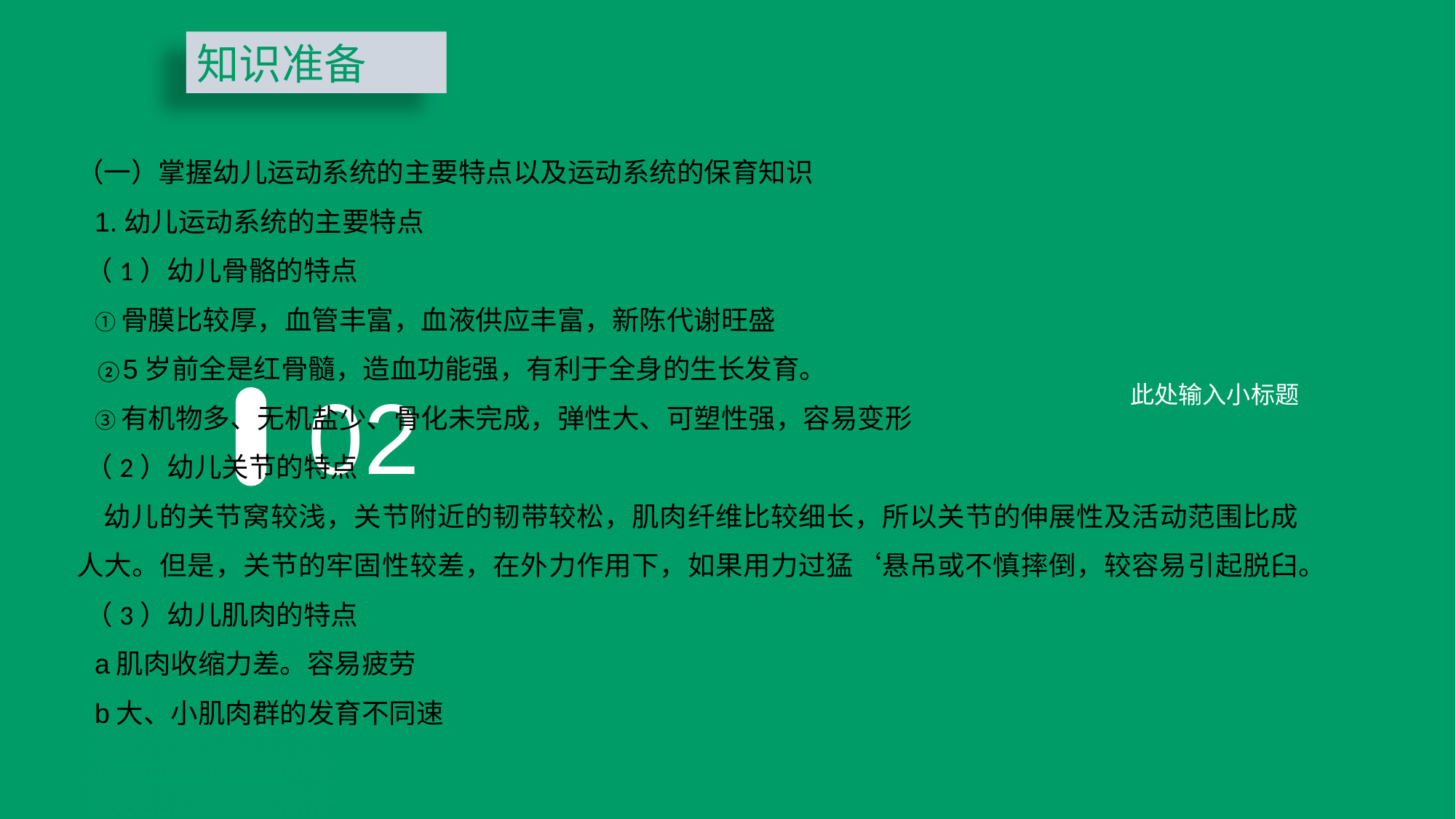

知识准备
（一）掌握幼儿运动系统的主要特点以及运动系统的保育知识
1.幼儿运动系统的主要特点
（1）幼儿骨骼的特点
①骨膜比较厚，血管丰富，血液供应丰富，新陈代谢旺盛
②5岁前全是红骨髓，造血功能强，有利于全身的生长发育。
③有机物多、无机盐少、骨化未完成，弹性大、可塑性强，容易变形
（2）幼儿关节的特点
幼儿的关节窝较浅，关节附近的韧带较松，肌肉纤维比较细长，所以关节的伸展性及活动范围比成人大。但是，关节的牢固性较差，在外力作用下，如果用力过猛‘悬吊或不慎摔倒，较容易引起脱臼。
（3）幼儿肌肉的特点
a肌肉收缩力差。容易疲劳
b大、小肌肉群的发育不同速
02
此处输入小标题